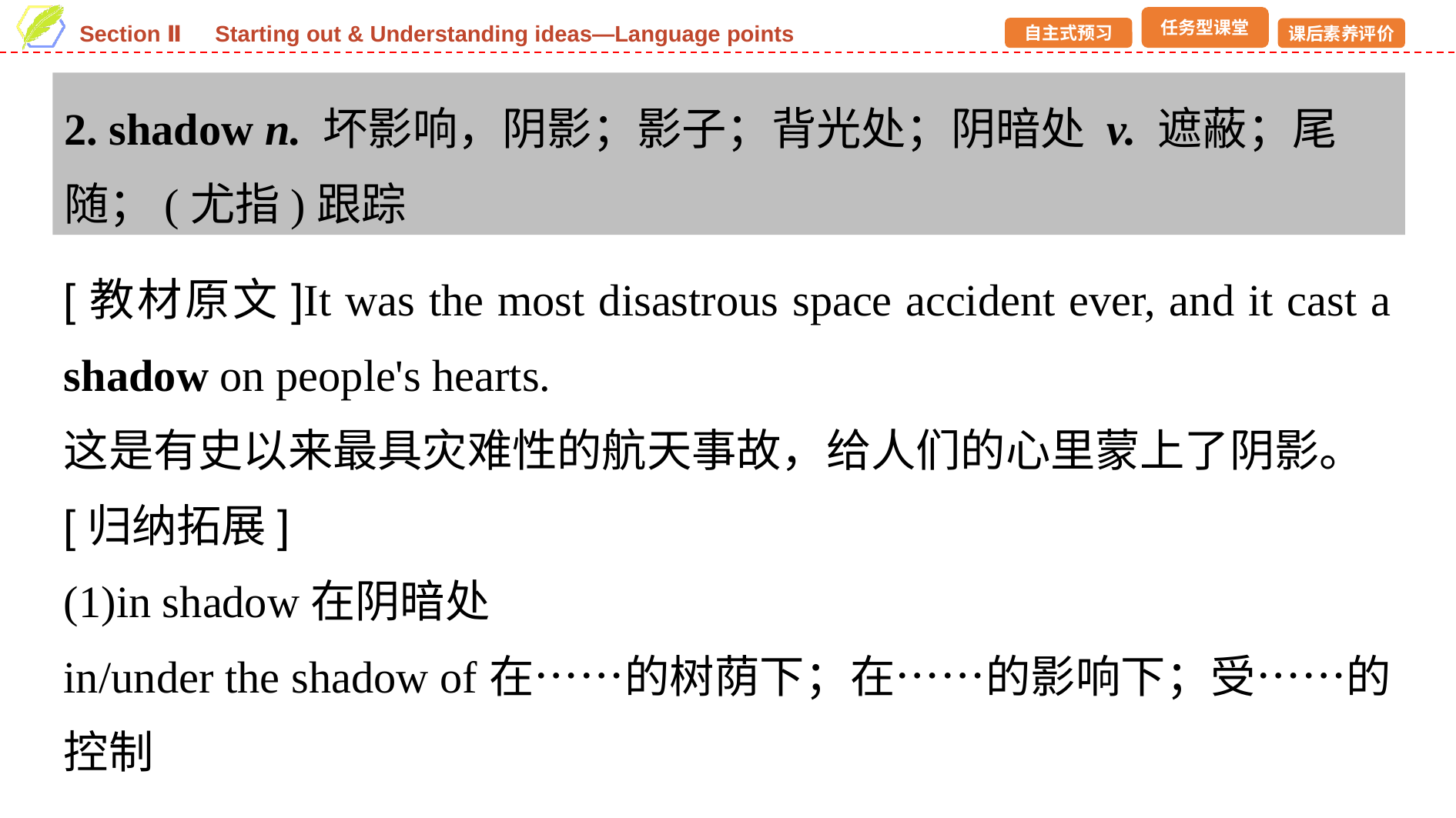

2. shadow n. 坏影响，阴影；影子；背光处；阴暗处 v. 遮蔽；尾随；(尤指)跟踪
[教材原文]It was the most disastrous space accident ever, and it cast a shadow on people's hearts.
这是有史以来最具灾难性的航天事故，给人们的心里蒙上了阴影。
[归纳拓展]
(1)in shadow在阴暗处
in/under the shadow of在……的树荫下；在……的影响下；受……的控制